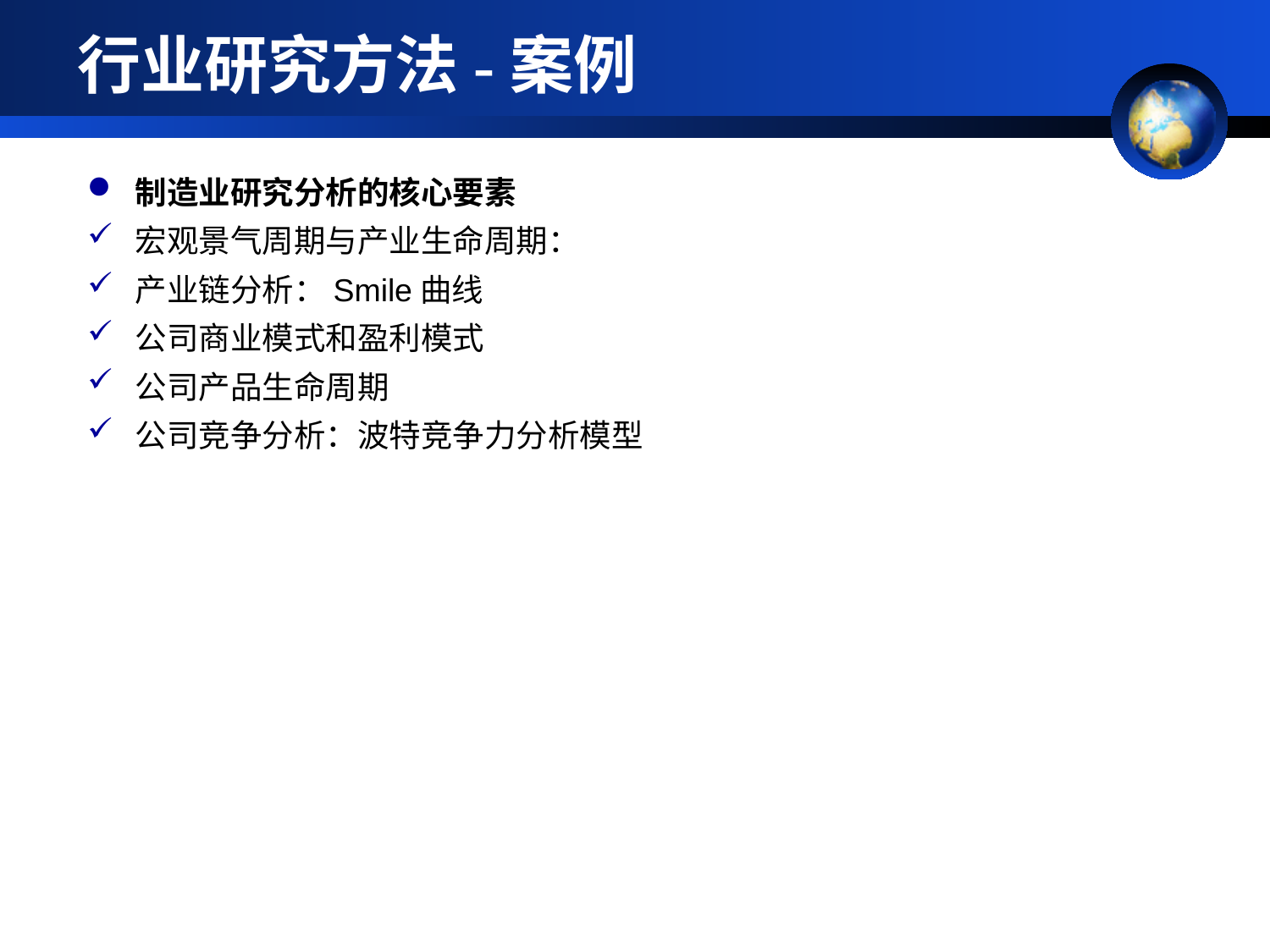

行业研究方法-案例
制造业研究分析的核心要素
宏观景气周期与产业生命周期：
产业链分析：Smile曲线
公司商业模式和盈利模式
公司产品生命周期
公司竞争分析：波特竞争力分析模型